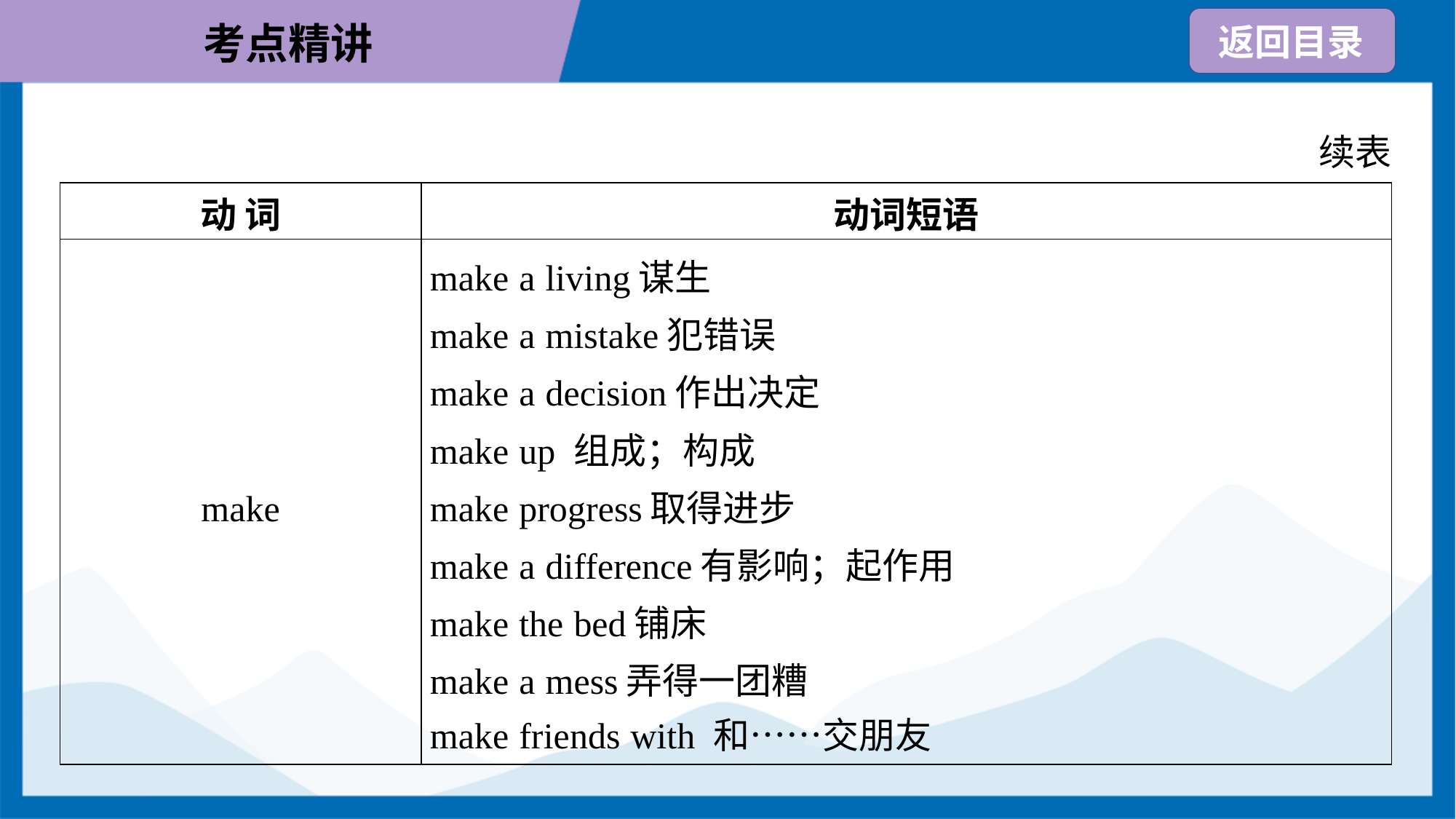

续表
| 动 词 | 动词短语 |
| --- | --- |
| make | make a living谋生 make a mistake犯错误 make a decision作出决定 make up 组成；构成 make progress取得进步 make a difference有影响；起作用 make the bed铺床 make a mess弄得一团糟 make friends with 和……交朋友 |